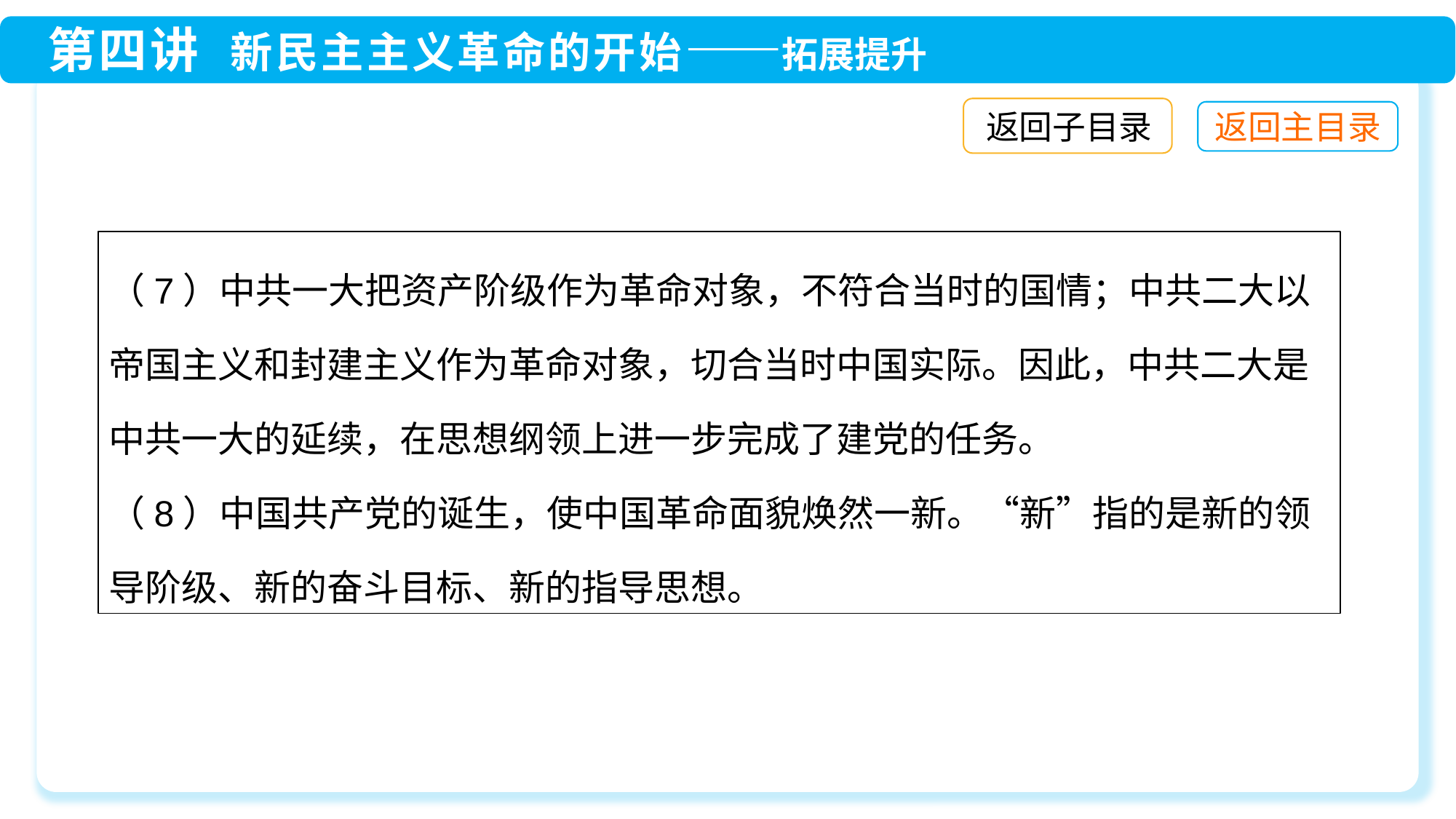

返回子目录
（7）中共一大把资产阶级作为革命对象，不符合当时的国情；中共二大以帝国主义和封建主义作为革命对象，切合当时中国实际。因此，中共二大是中共一大的延续，在思想纲领上进一步完成了建党的任务。
（8）中国共产党的诞生，使中国革命面貌焕然一新。“新”指的是新的领导阶级、新的奋斗目标、新的指导思想。